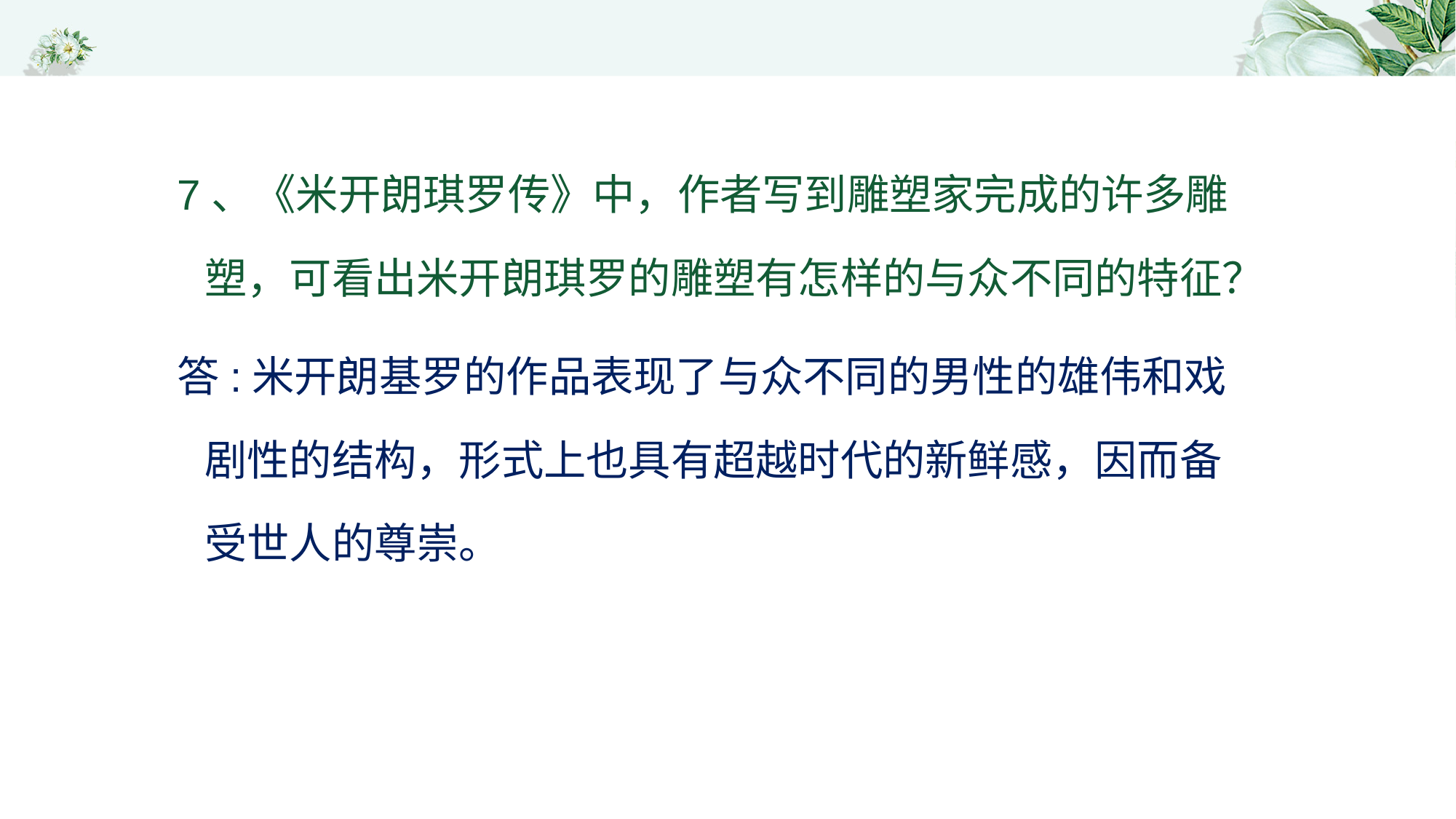

7、《米开朗琪罗传》中，作者写到雕塑家完成的许多雕塑，可看出米开朗琪罗的雕塑有怎样的与众不同的特征？
答:米开朗基罗的作品表现了与众不同的男性的雄伟和戏剧性的结构，形式上也具有超越时代的新鲜感，因而备受世人的尊崇。